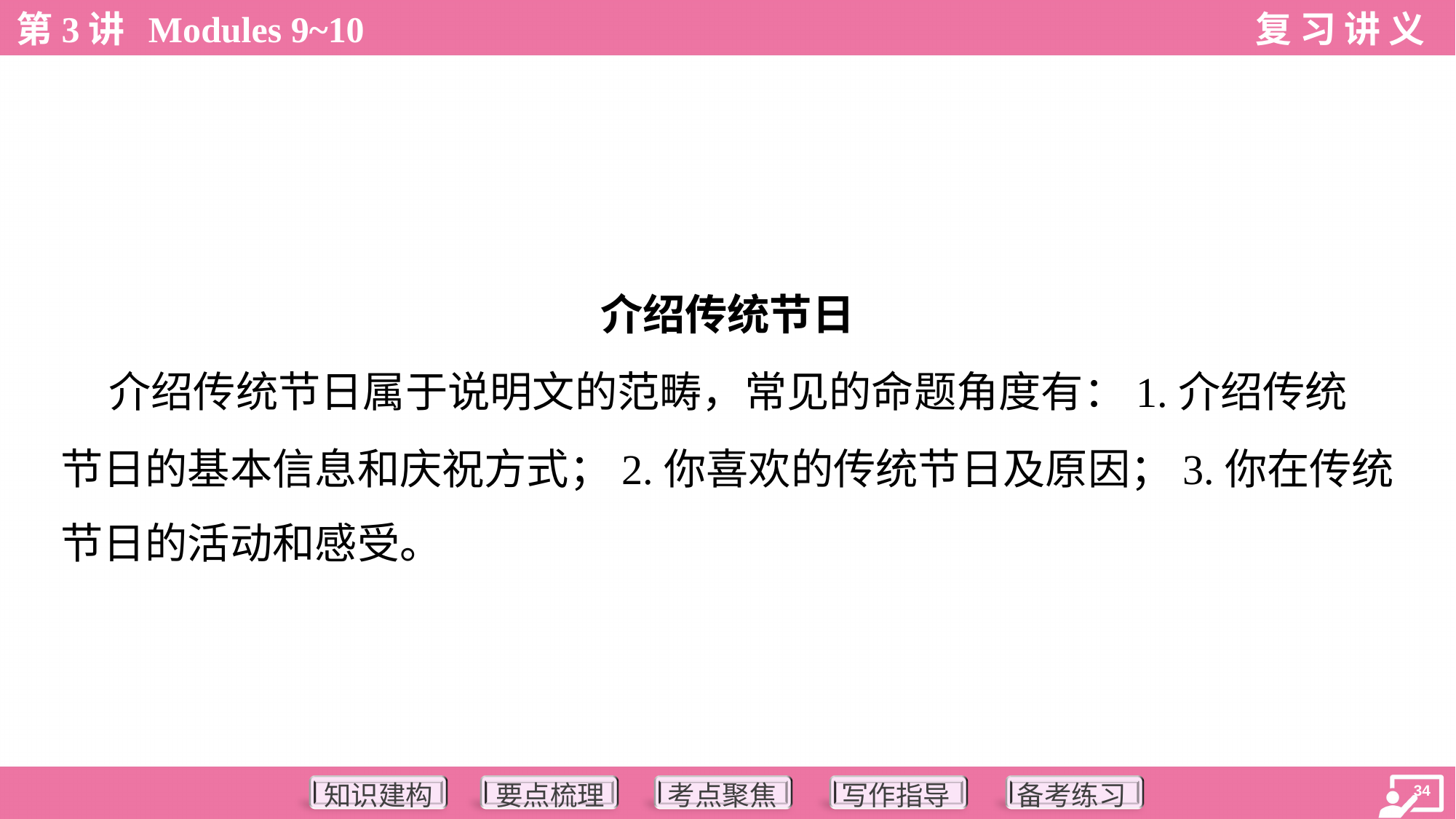

介绍传统节日
    介绍传统节日属于说明文的范畴，常见的命题角度有：1.介绍传统
节日的基本信息和庆祝方式；2.你喜欢的传统节日及原因；3.你在传统
节日的活动和感受。